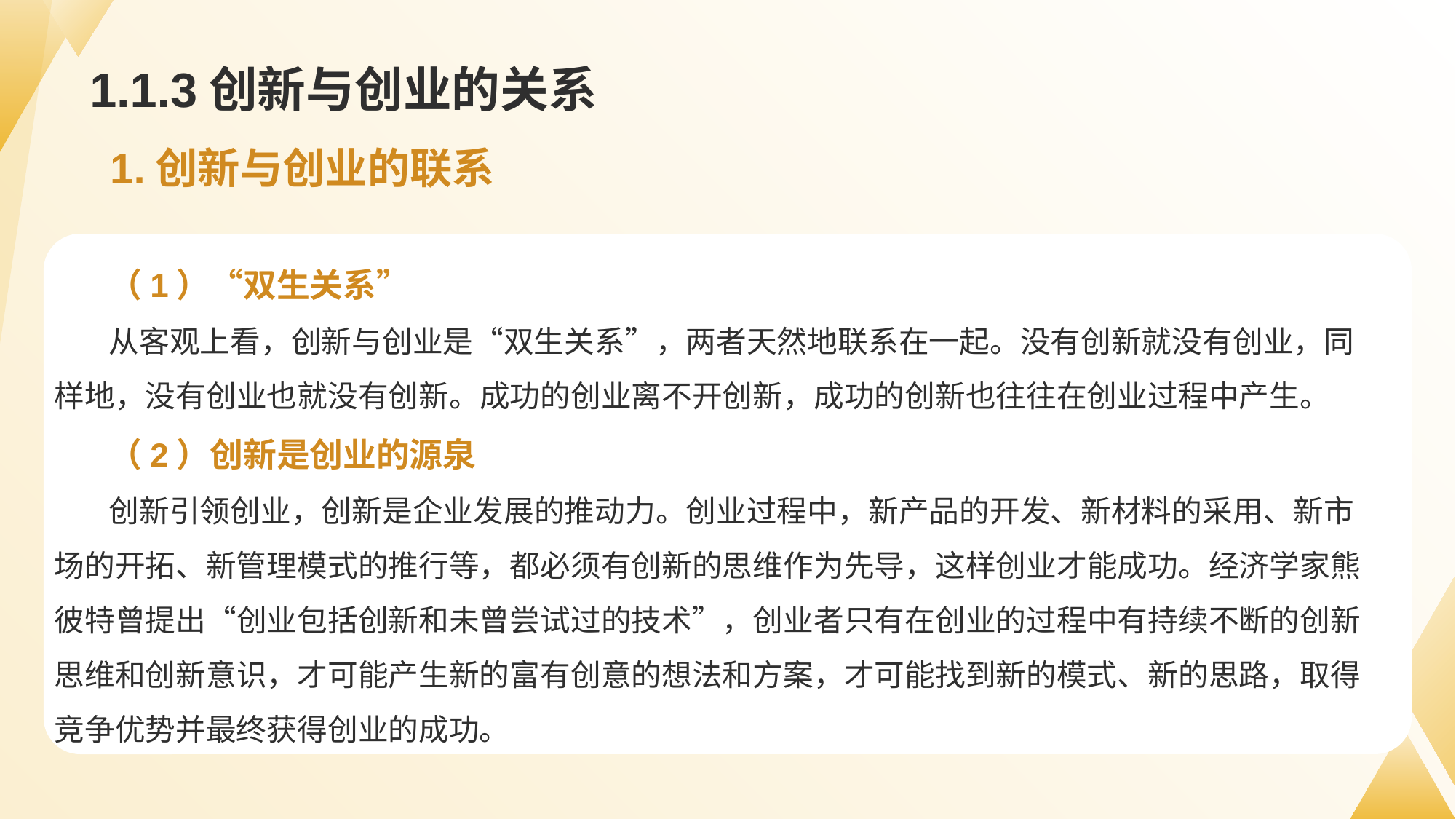

# 1.1.3创新与创业的关系
1.创新与创业的联系
（1）“双生关系”
从客观上看，创新与创业是“双生关系”，两者天然地联系在一起。没有创新就没有创业，同样地，没有创业也就没有创新。成功的创业离不开创新，成功的创新也往往在创业过程中产生。
（2）创新是创业的源泉
创新引领创业，创新是企业发展的推动力。创业过程中，新产品的开发、新材料的采用、新市场的开拓、新管理模式的推行等，都必须有创新的思维作为先导，这样创业才能成功。经济学家熊彼特曾提出“创业包括创新和未曾尝试过的技术”，创业者只有在创业的过程中有持续不断的创新思维和创新意识，才可能产生新的富有创意的想法和方案，才可能找到新的模式、新的思路，取得竞争优势并最终获得创业的成功。